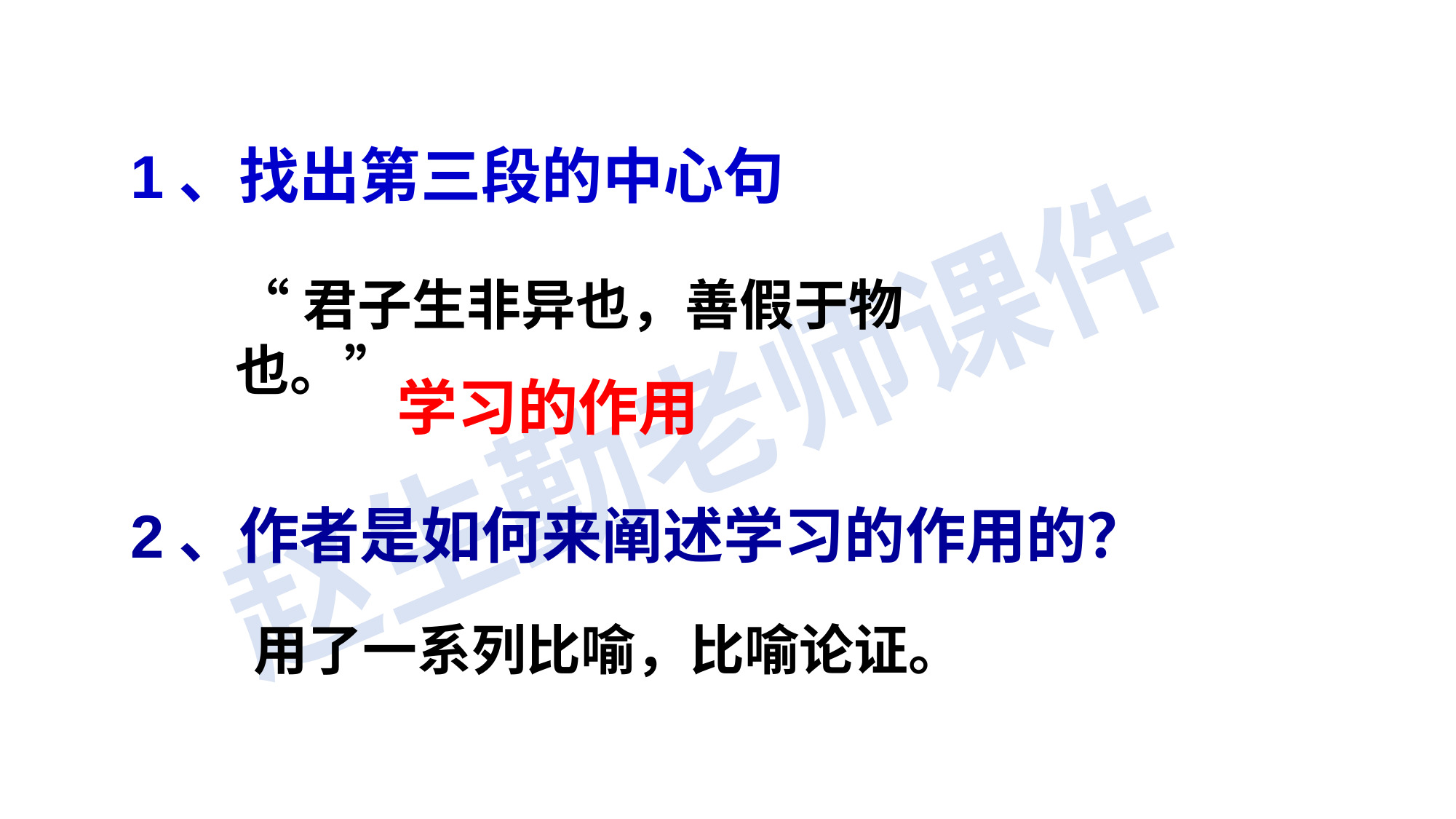

1、找出第三段的中心句
“君子生非异也，善假于物也。”
学习的作用
2、作者是如何来阐述学习的作用的？
用了一系列比喻，比喻论证。